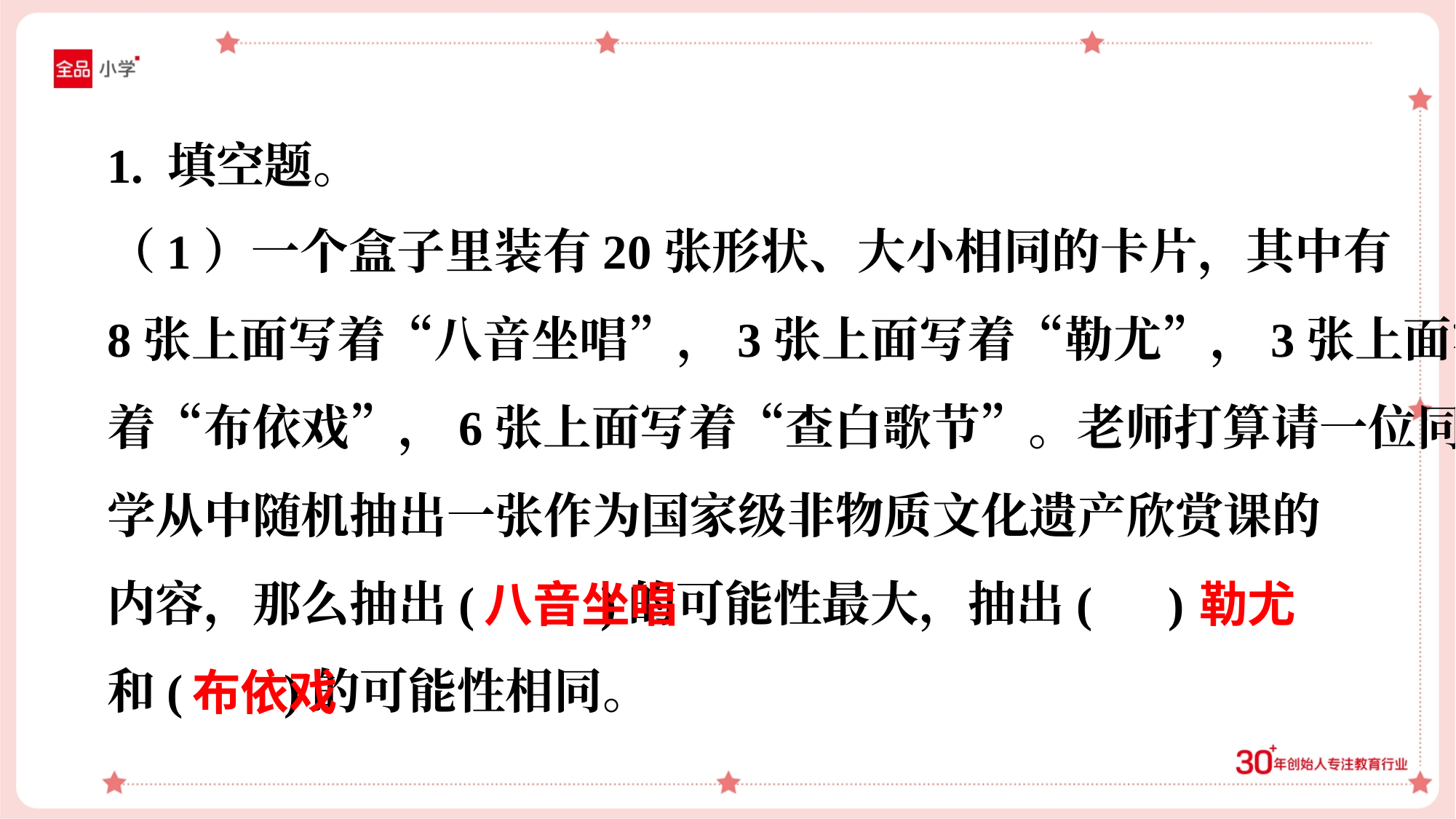

1. 填空题。
（1）一个盒子里装有20张形状、大小相同的卡片，其中有
8张上面写着“八音坐唱”，3张上面写着“勒尤”，3张上面写
着“布依戏”，6张上面写着“查白歌节”。老师打算请一位同
学从中随机抽出一张作为国家级非物质文化遗产欣赏课的
内容，那么抽出(          )的可能性最大，抽出(      )
和(        )的可能性相同。
八音坐唱
勒尤
布依戏